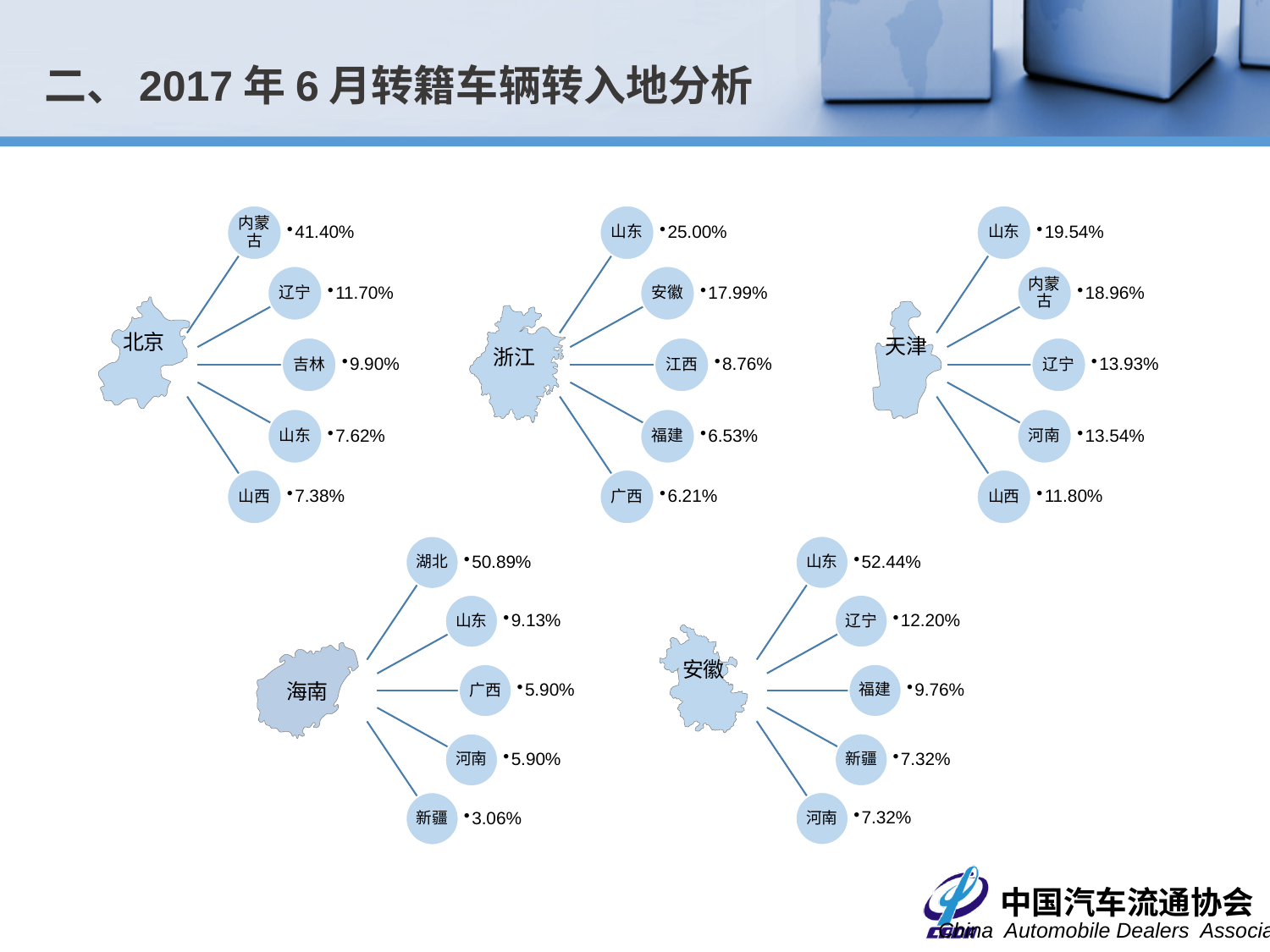

二、2017年6月转籍车辆转入地分析
内蒙古
41.40%
辽宁
11.70%
吉林
9.90%
山东
7.62%
山西
7.38%
山东
25.00%
安徽
17.99%
江西
8.76%
福建
6.53%
广西
6.21%
山东
19.54%
内蒙古
18.96%
辽宁
13.93%
河南
13.54%
山西
11.80%

北京

天津

浙江
山东
52.44%
辽宁
12.20%
福建
9.76%
新疆
7.32%
河南
7.32%
湖北
50.89%
山东
9.13%
广西
5.90%
河南
5.90%
新疆
3.06%

安徽

海南